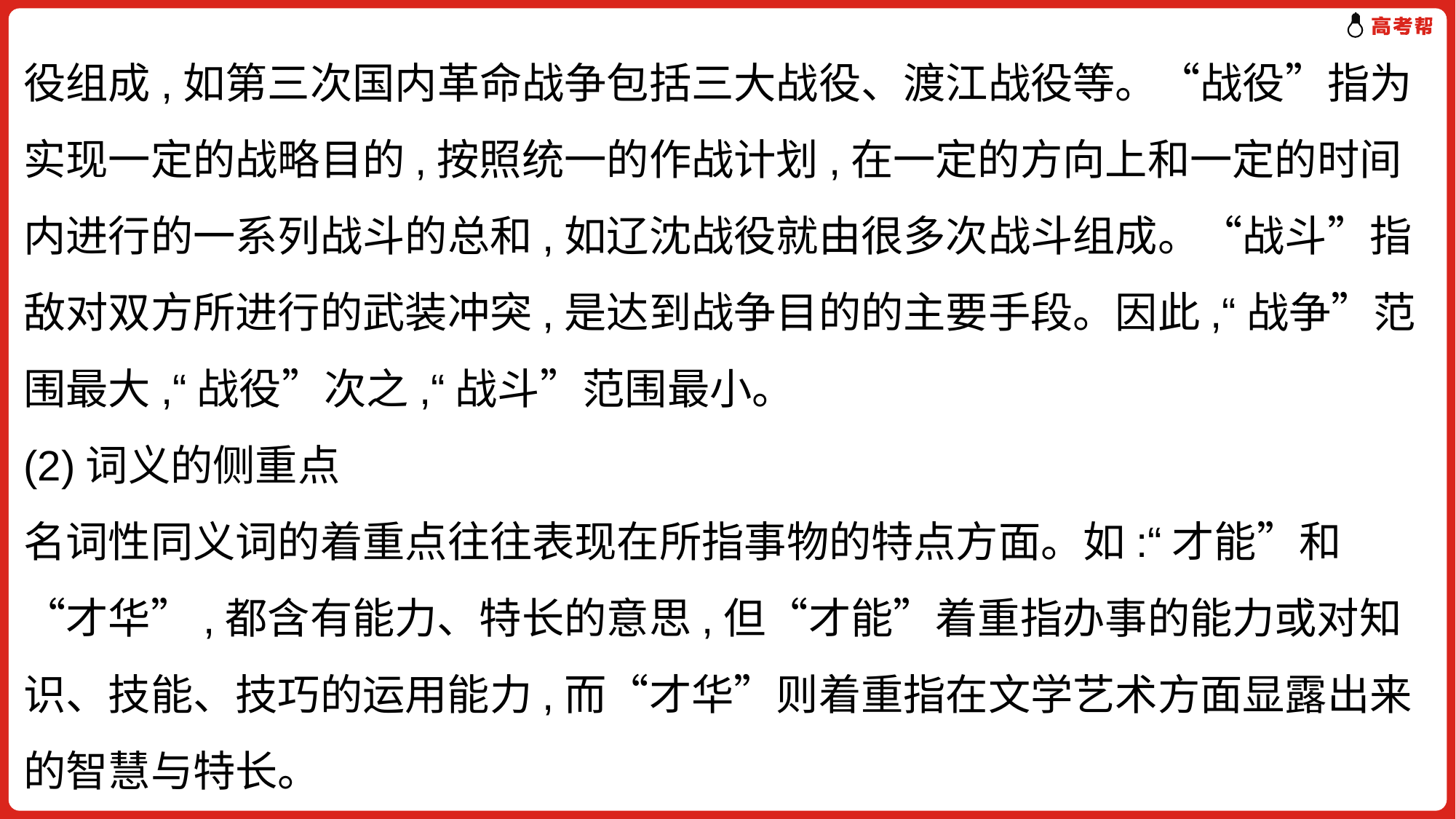

役组成,如第三次国内革命战争包括三大战役、渡江战役等。“战役”指为实现一定的战略目的,按照统一的作战计划,在一定的方向上和一定的时间内进行的一系列战斗的总和,如辽沈战役就由很多次战斗组成。“战斗”指敌对双方所进行的武装冲突,是达到战争目的的主要手段。因此,“战争”范围最大,“战役”次之,“战斗”范围最小。
(2)词义的侧重点
名词性同义词的着重点往往表现在所指事物的特点方面。如:“才能”和“才华”,都含有能力、特长的意思,但“才能”着重指办事的能力或对知识、技能、技巧的运用能力,而“才华”则着重指在文学艺术方面显露出来的智慧与特长。